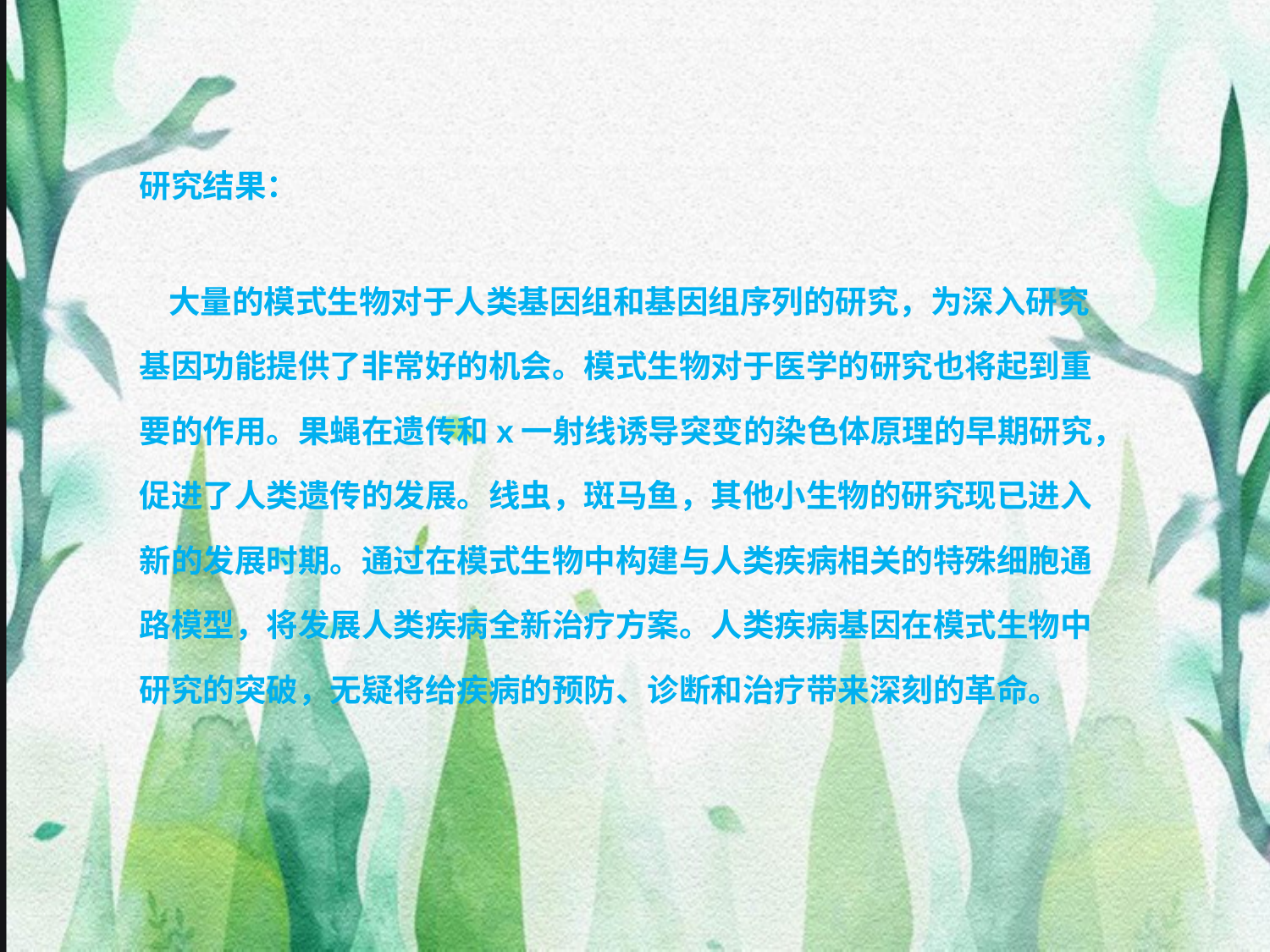

研究结果：

   大量的模式生物对于人类基因组和基因组序列的研究，为深入研究基因功能提供了非常好的机会。模式生物对于医学的研究也将起到重要的作用。果蝇在遗传和x一射线诱导突变的染色体原理的早期研究，促进了人类遗传的发展。线虫，斑马鱼，其他小生物的研究现已进入新的发展时期。通过在模式生物中构建与人类疾病相关的特殊细胞通路模型，将发展人类疾病全新治疗方案。人类疾病基因在模式生物中研究的突破，无疑将给疾病的预防、诊断和治疗带来深刻的革命。